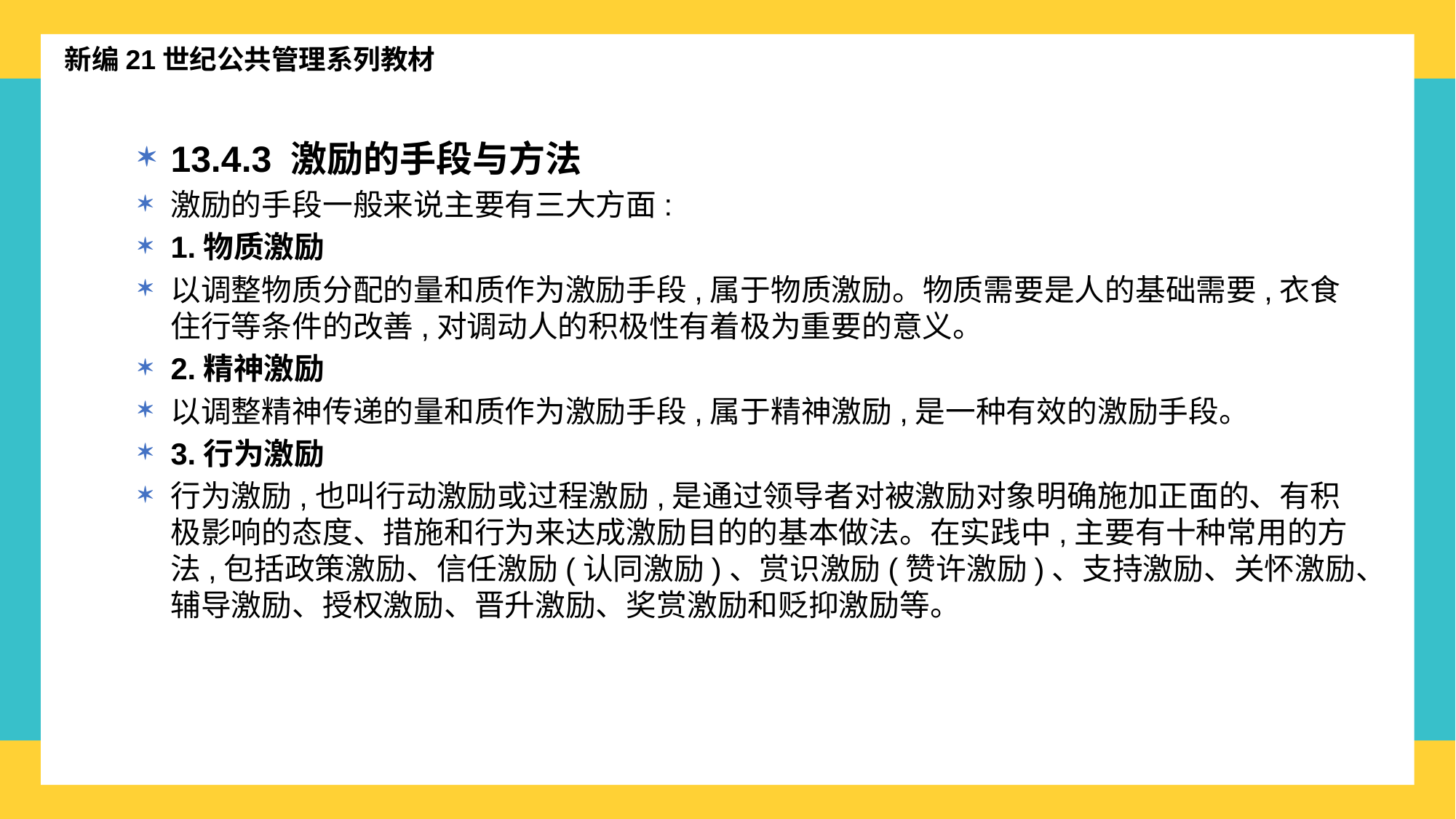

新编21世纪公共管理系列教材
13.4.3 激励的手段与方法
激励的手段一般来说主要有三大方面:
1.物质激励
以调整物质分配的量和质作为激励手段,属于物质激励。物质需要是人的基础需要,衣食住行等条件的改善,对调动人的积极性有着极为重要的意义。
2.精神激励
以调整精神传递的量和质作为激励手段,属于精神激励,是一种有效的激励手段。
3.行为激励
行为激励,也叫行动激励或过程激励,是通过领导者对被激励对象明确施加正面的、有积极影响的态度、措施和行为来达成激励目的的基本做法。在实践中,主要有十种常用的方法,包括政策激励、信任激励(认同激励)、赏识激励(赞许激励)、支持激励、关怀激励、辅导激励、授权激励、晋升激励、奖赏激励和贬抑激励等。